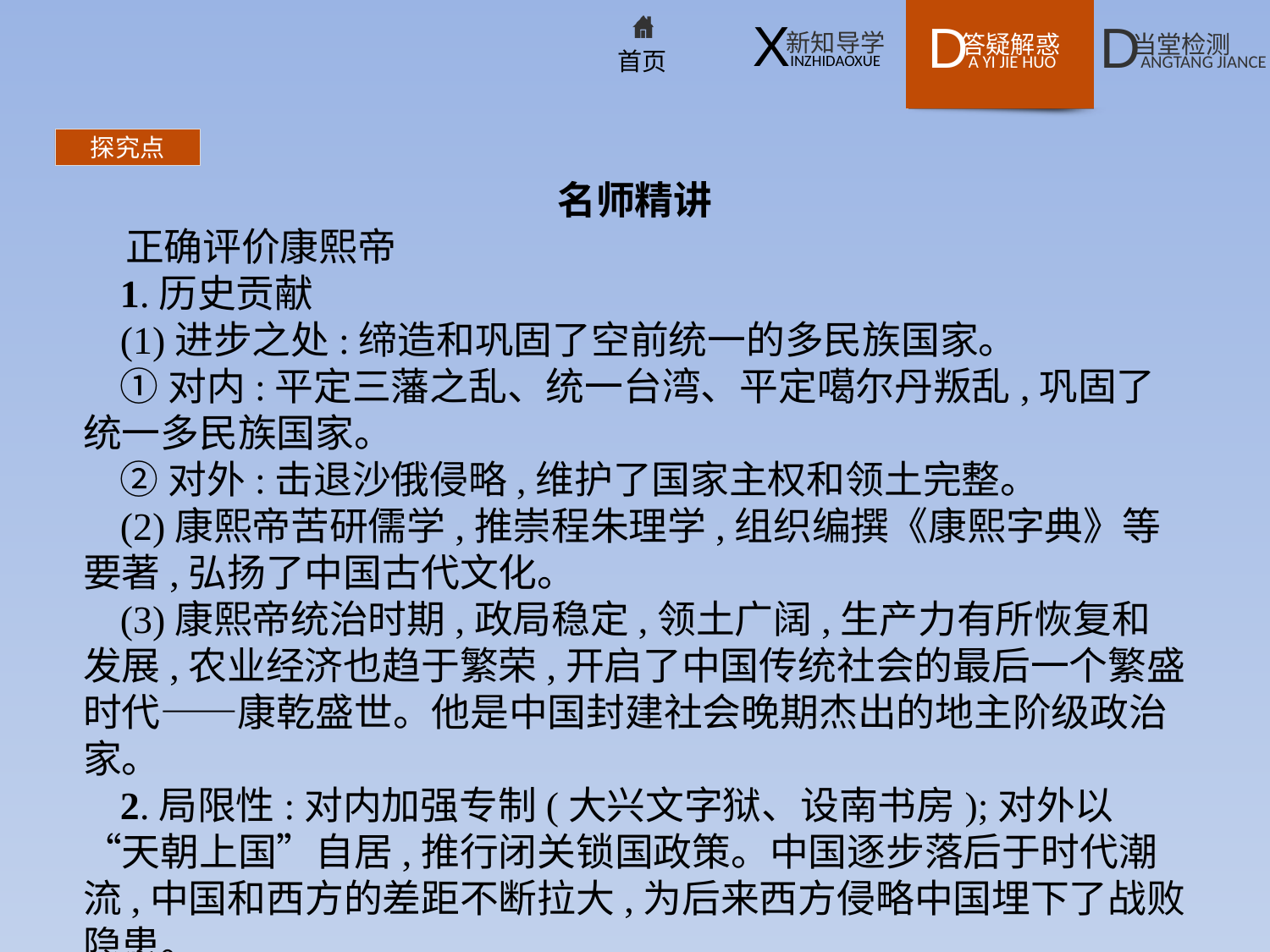

探究点
名师精讲
正确评价康熙帝
1.历史贡献
(1)进步之处:缔造和巩固了空前统一的多民族国家。
①对内:平定三藩之乱、统一台湾、平定噶尔丹叛乱,巩固了统一多民族国家。
②对外:击退沙俄侵略,维护了国家主权和领土完整。
(2)康熙帝苦研儒学,推崇程朱理学,组织编撰《康熙字典》等要著,弘扬了中国古代文化。
(3)康熙帝统治时期,政局稳定,领土广阔,生产力有所恢复和发展,农业经济也趋于繁荣,开启了中国传统社会的最后一个繁盛时代——康乾盛世。他是中国封建社会晚期杰出的地主阶级政治家。
2.局限性:对内加强专制(大兴文字狱、设南书房);对外以“天朝上国”自居,推行闭关锁国政策。中国逐步落后于时代潮流,中国和西方的差距不断拉大,为后来西方侵略中国埋下了战败隐患。